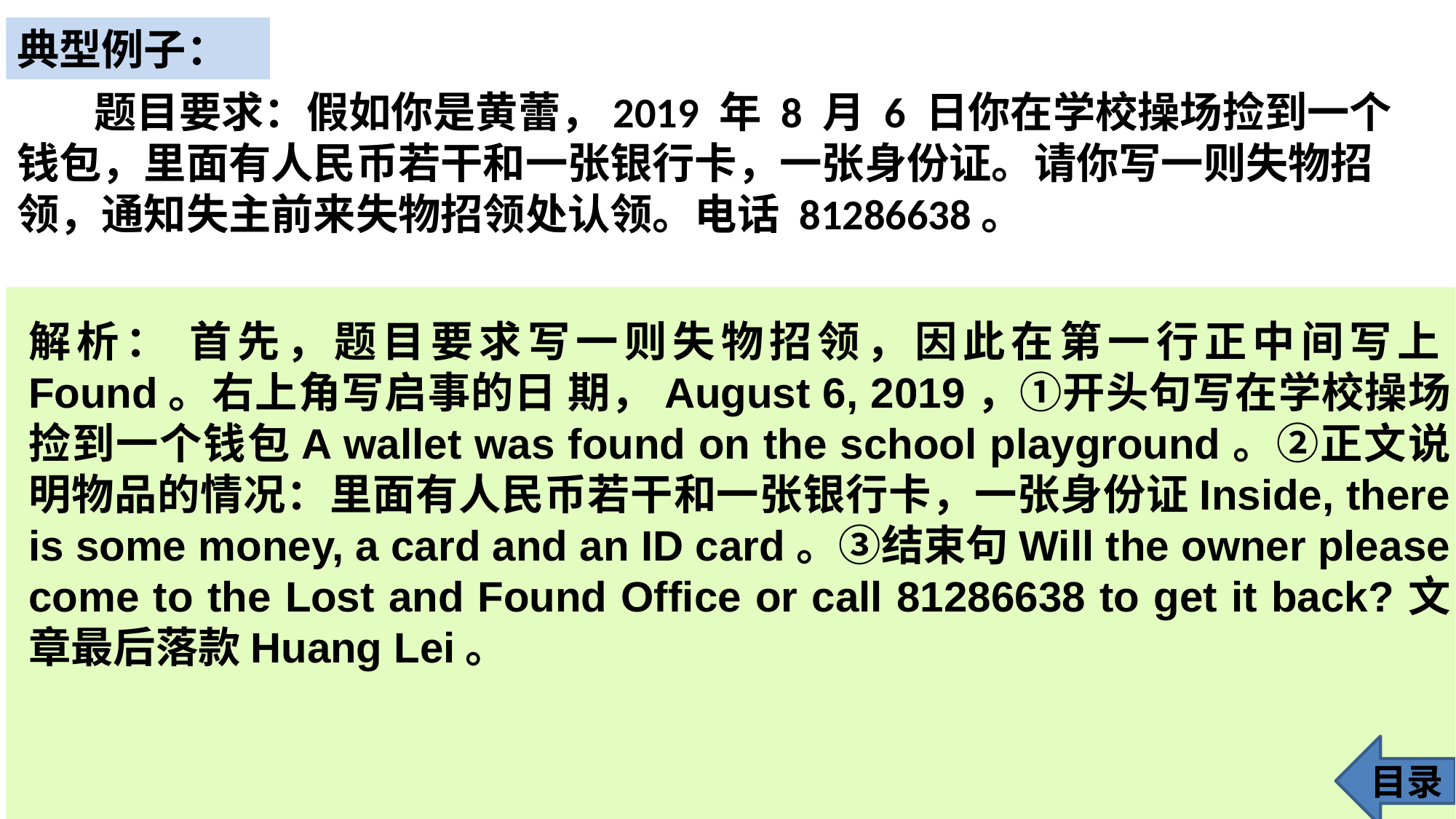

典型例子：
       题目要求：假如你是黄蕾，2019 年 8 月 6 日你在学校操场捡到一个钱包，里面有人民币若干和一张银行卡，一张身份证。请你写一则失物招领，通知失主前来失物招领处认领。电话 81286638。

解析： 首先，题目要求写一则失物招领，因此在第一行正中间写上Found。右上角写启事的日 期，August 6, 2019，①开头句写在学校操场捡到一个钱包A wallet was found on the school playground。②正文说明物品的情况：里面有人民币若干和一张银行卡，一张身份证Inside, there is some money, a card and an ID card。③结束句Will the owner please come to the Lost and Found Office or call 81286638 to get it back?文章最后落款Huang Lei。
目录
60